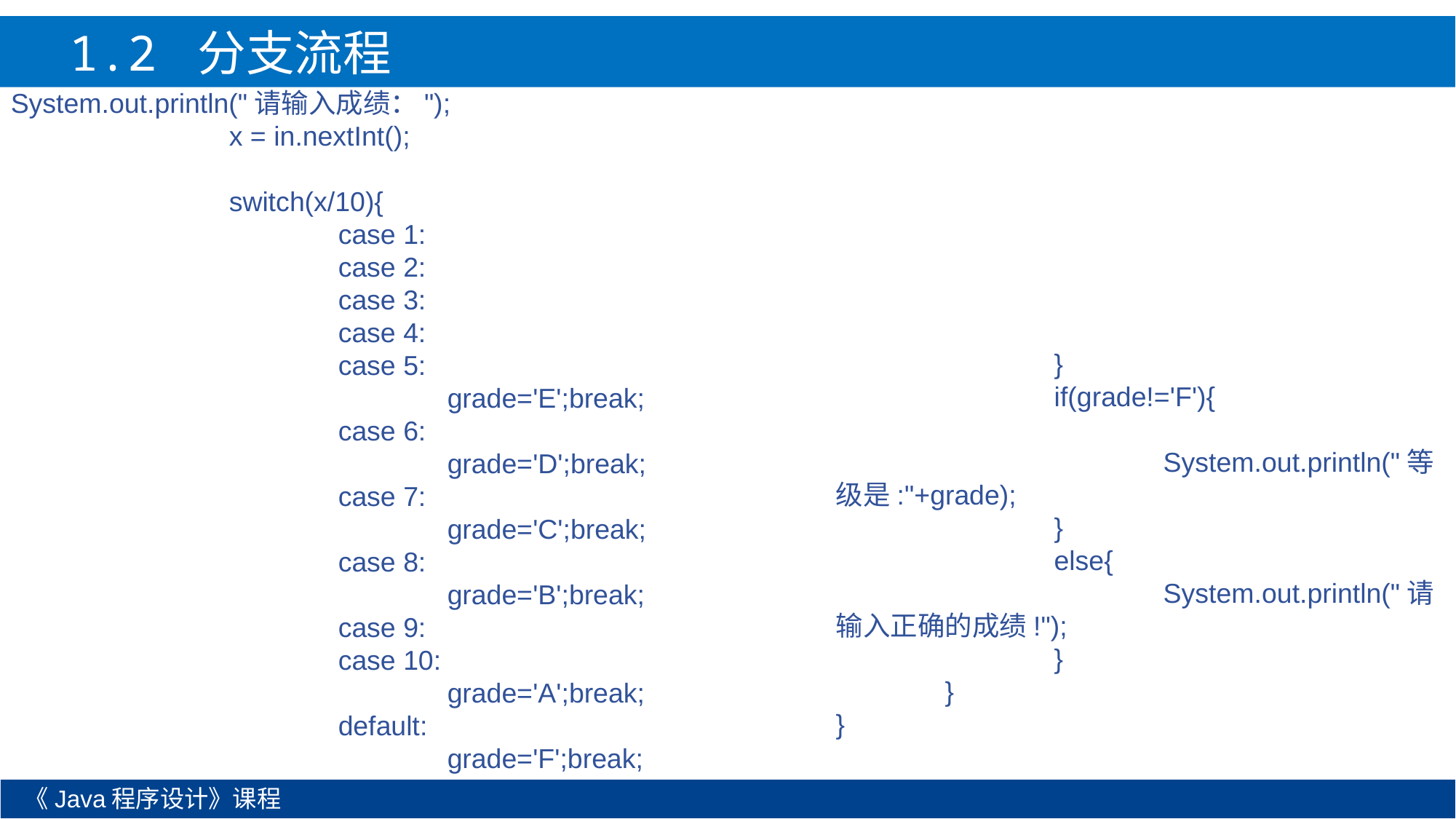

1.2 分支流程
System.out.println("请输入成绩：");
		x = in.nextInt();

		switch(x/10){
			case 1:
			case 2:
			case 3:
			case 4:
			case 5:
				grade='E';break;
			case 6:
				grade='D';break;
			case 7:
				grade='C';break;
			case 8:
				grade='B';break;
			case 9:
			case 10:
				grade='A';break;
			default:
				grade='F';break;

		}
		if(grade!='F'){
			System.out.println("等级是:"+grade);
		}
		else{
			System.out.println("请输入正确的成绩!");
		}
	}
}

《Java程序设计》课程